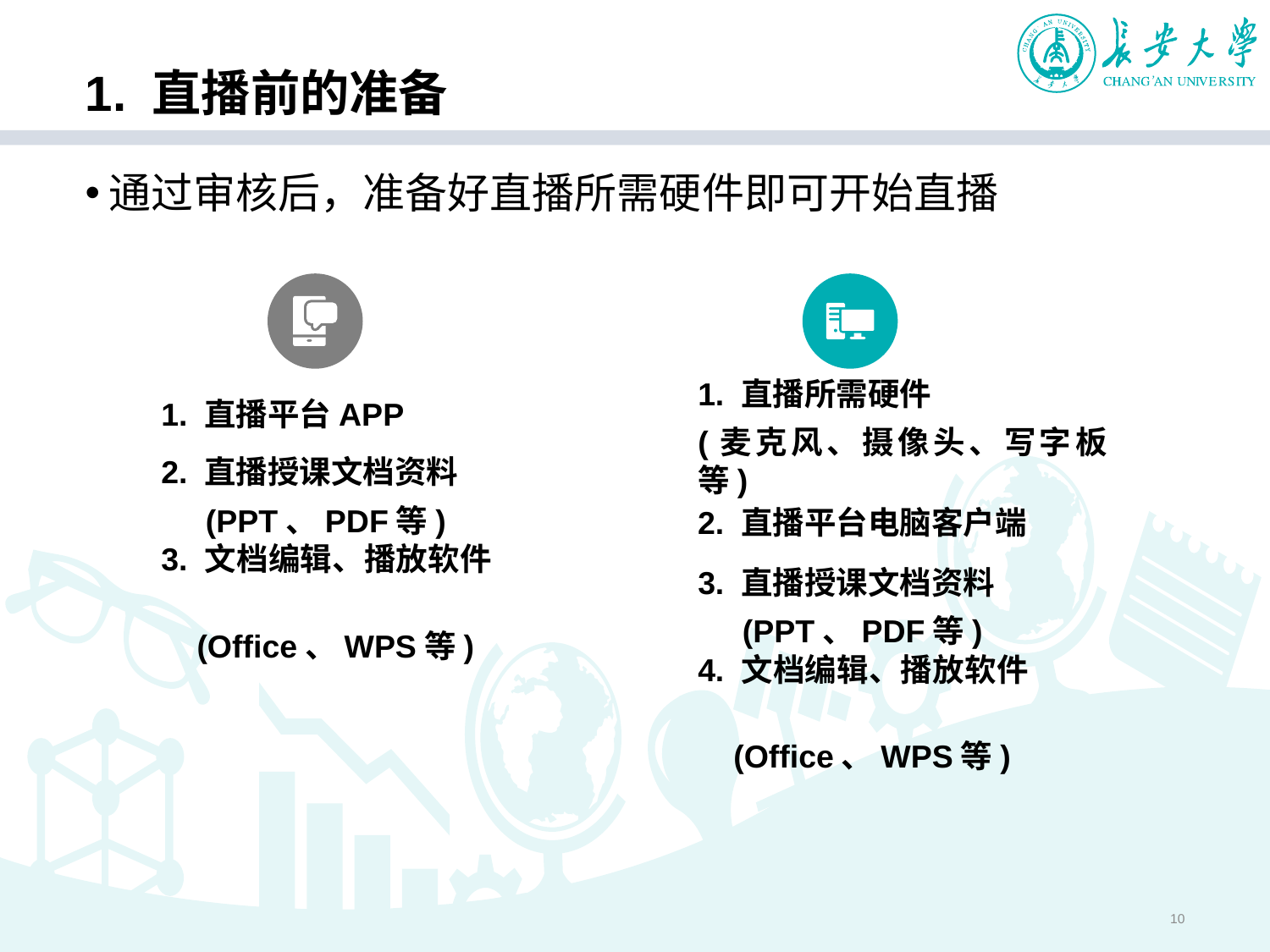

# 1. 直播前的准备

通过审核后，准备好直播所需硬件即可开始直播

1. 直播所需硬件
(麦克风、摄像头、写字板等)
1. 直播平台APP
2. 直播授课文档资料
     (PPT、PDF等)
2. 直播平台电脑客户端
3. 文档编辑、播放软件
    (Office、WPS等)
3. 直播授课文档资料
     (PPT、PDF等)
4. 文档编辑、播放软件
    (Office、WPS等)
10